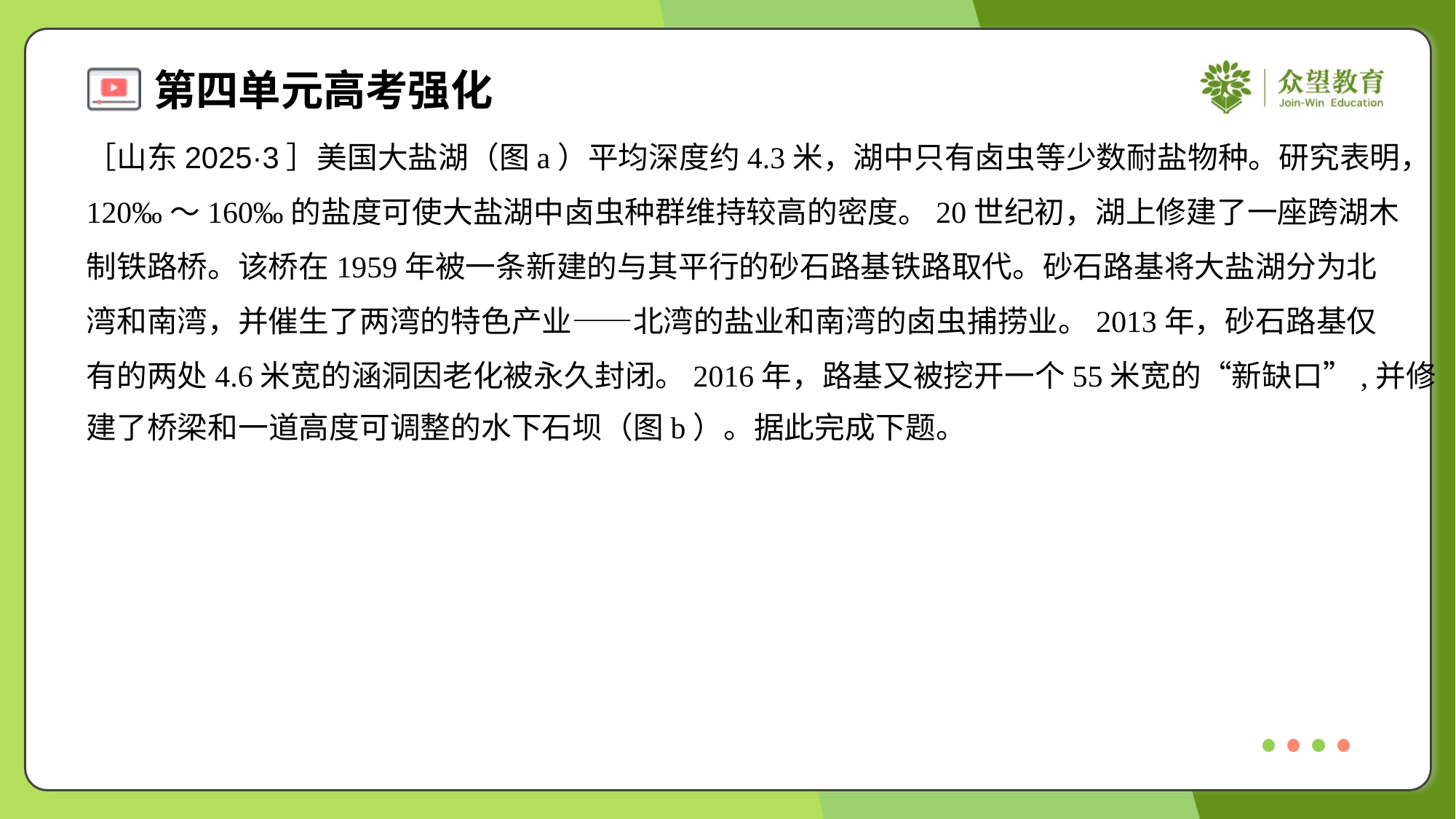

［山东2025·3］美国大盐湖（图a）平均深度约4.3米，湖中只有卤虫等少数耐盐物种。研究表明，
120‰～160‰的盐度可使大盐湖中卤虫种群维持较高的密度。20世纪初，湖上修建了一座跨湖木
制铁路桥。该桥在1959年被一条新建的与其平行的砂石路基铁路取代。砂石路基将大盐湖分为北
湾和南湾，并催生了两湾的特色产业——北湾的盐业和南湾的卤虫捕捞业。2013年，砂石路基仅
有的两处4.6米宽的涵洞因老化被永久封闭。2016年，路基又被挖开一个55米宽的“新缺口”,并修
建了桥梁和一道高度可调整的水下石坝（图b）。据此完成下题。